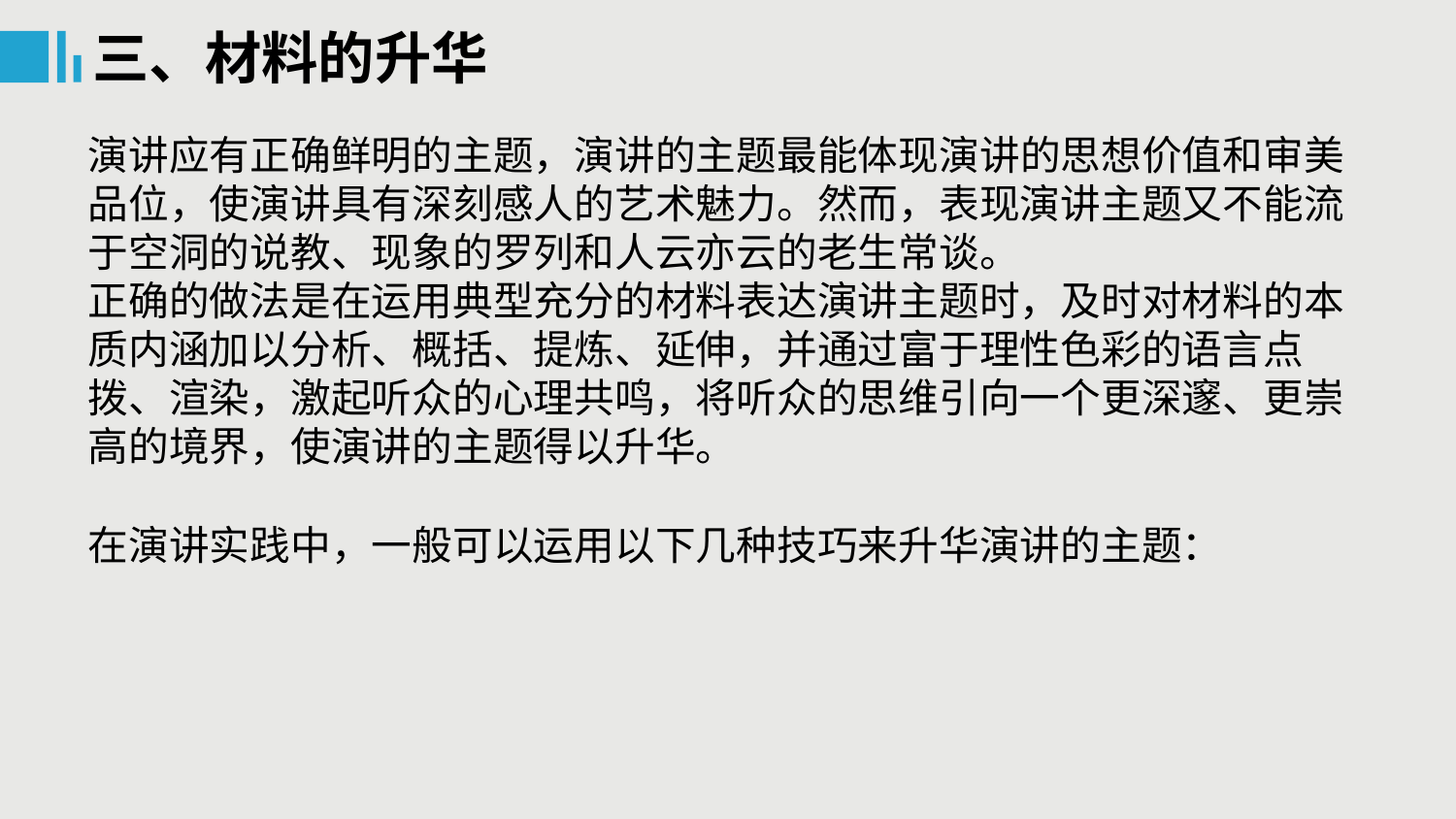

三、材料的升华

演讲应有正确鲜明的主题，演讲的主题最能体现演讲的思想价值和审美品位，使演讲具有深刻感人的艺术魅力。然而，表现演讲主题又不能流于空洞的说教、现象的罗列和人云亦云的老生常谈。
正确的做法是在运用典型充分的材料表达演讲主题时，及时对材料的本质内涵加以分析、概括、提炼、延伸，并通过富于理性色彩的语言点拨、渲染，激起听众的心理共鸣，将听众的思维引向一个更深邃、更崇高的境界，使演讲的主题得以升华。
在演讲实践中，一般可以运用以下几种技巧来升华演讲的主题：